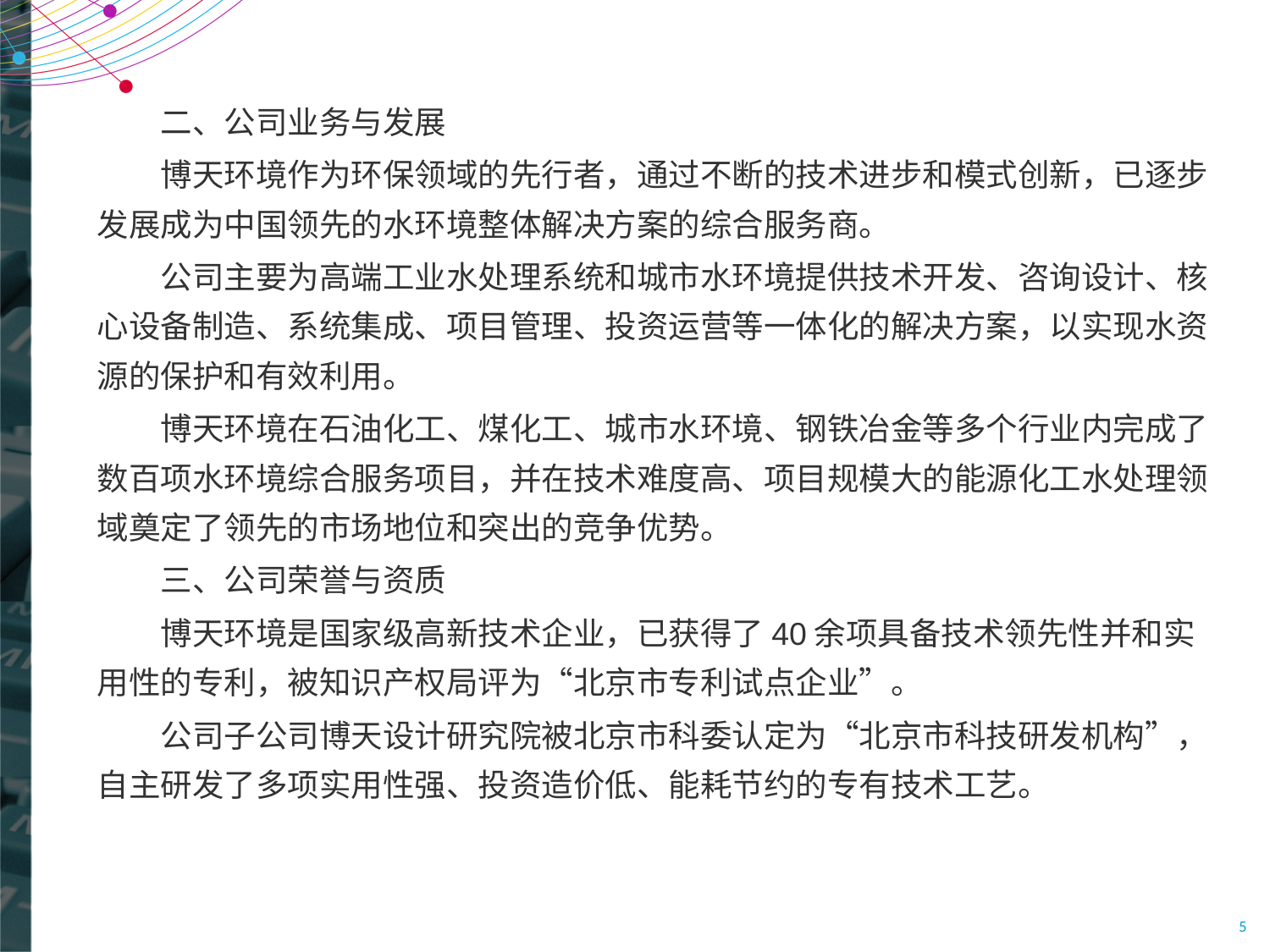

#
二、公司业务与发展
博天环境作为环保领域的先行者，通过不断的技术进步和模式创新，已逐步发展成为中国领先的水环境整体解决方案的综合服务商。
公司主要为高端工业水处理系统和城市水环境提供技术开发、咨询设计、核心设备制造、系统集成、项目管理、投资运营等一体化的解决方案，以实现水资源的保护和有效利用。
博天环境在石油化工、煤化工、城市水环境、钢铁冶金等多个行业内完成了数百项水环境综合服务项目，并在技术难度高、项目规模大的能源化工水处理领域奠定了领先的市场地位和突出的竞争优势。
三、公司荣誉与资质
博天环境是国家级高新技术企业，已获得了40余项具备技术领先性并和实用性的专利，被知识产权局评为“北京市专利试点企业”。
公司子公司博天设计研究院被北京市科委认定为“北京市科技研发机构”，自主研发了多项实用性强、投资造价低、能耗节约的专有技术工艺。